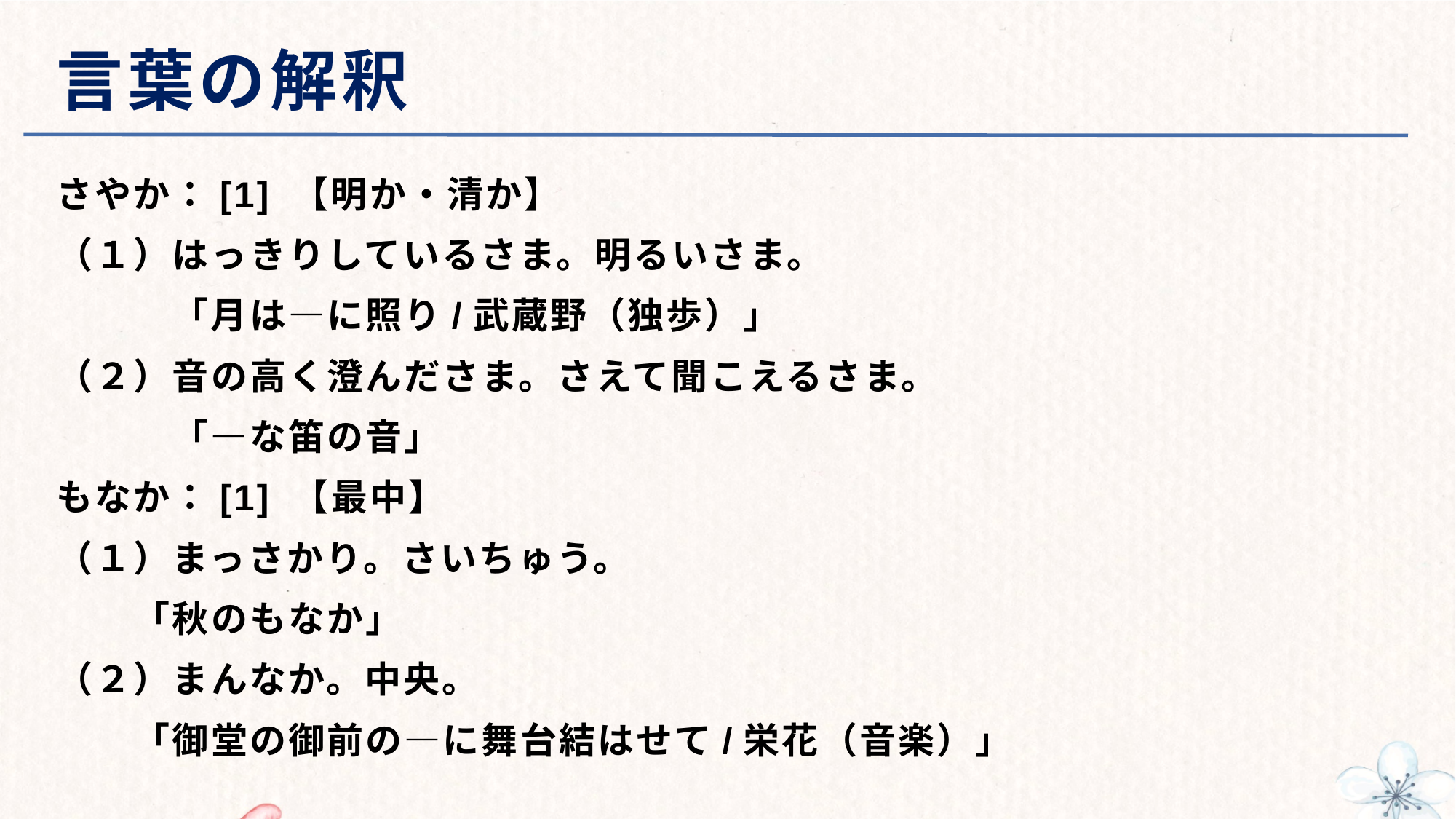

# 言葉の解釈
さやか：[1] 【明か・清か】
（１）はっきりしているさま。明るいさま。
　　　「月は―に照り/武蔵野（独歩）」
（２）音の高く澄んださま。さえて聞こえるさま。
　　　「―な笛の音」
もなか：[1] 【最中】
（１）まっさかり。さいちゅう。
　　「秋のもなか」
（２）まんなか。中央。
　　「御堂の御前の―に舞台結はせて/栄花（音楽）」